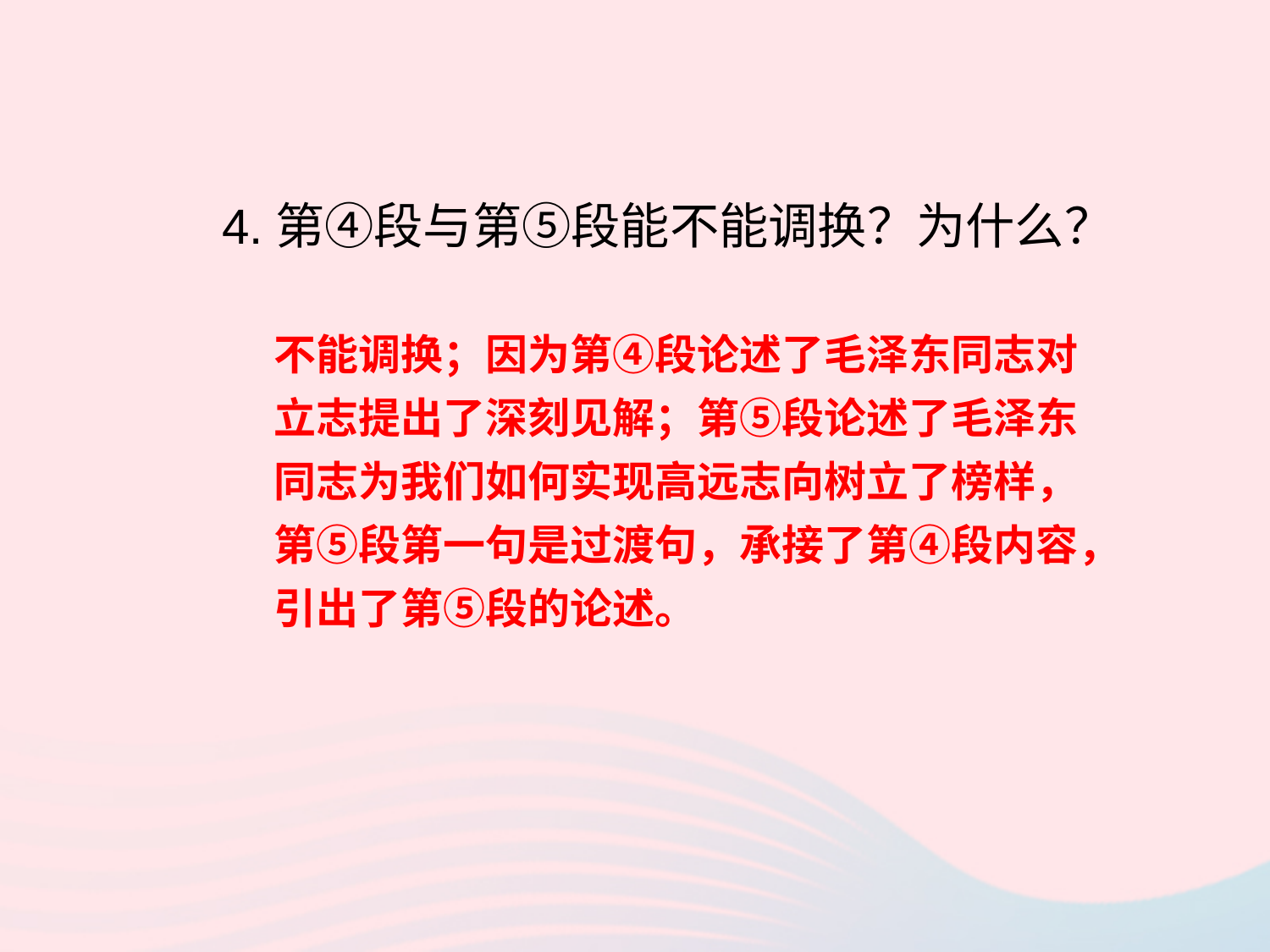

4.第④段与第⑤段能不能调换？为什么？
不能调换；因为第④段论述了毛泽东同志对立志提出了深刻见解；第⑤段论述了毛泽东同志为我们如何实现高远志向树立了榜样，第⑤段第一句是过渡句，承接了第④段内容，引出了第⑤段的论述。